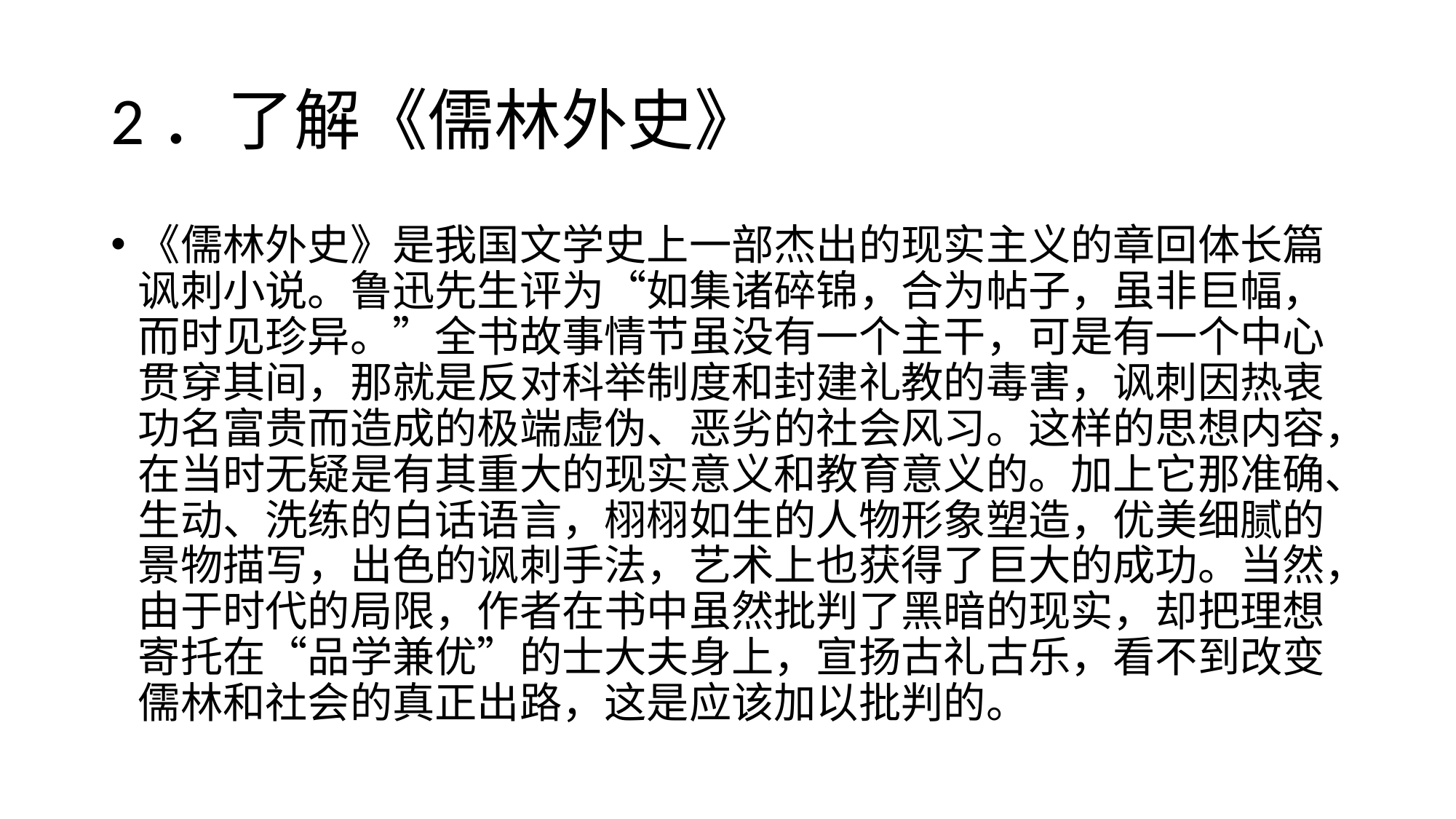

# 2．了解《儒林外史》
《儒林外史》是我国文学史上一部杰出的现实主义的章回体长篇讽刺小说。鲁迅先生评为“如集诸碎锦，合为帖子，虽非巨幅，而时见珍异。”全书故事情节虽没有一个主干，可是有一个中心贯穿其间，那就是反对科举制度和封建礼教的毒害，讽刺因热衷功名富贵而造成的极端虚伪、恶劣的社会风习。这样的思想内容，在当时无疑是有其重大的现实意义和教育意义的。加上它那准确、生动、洗练的白话语言，栩栩如生的人物形象塑造，优美细腻的景物描写，出色的讽刺手法，艺术上也获得了巨大的成功。当然，由于时代的局限，作者在书中虽然批判了黑暗的现实，却把理想寄托在“品学兼优”的士大夫身上，宣扬古礼古乐，看不到改变儒林和社会的真正出路，这是应该加以批判的。